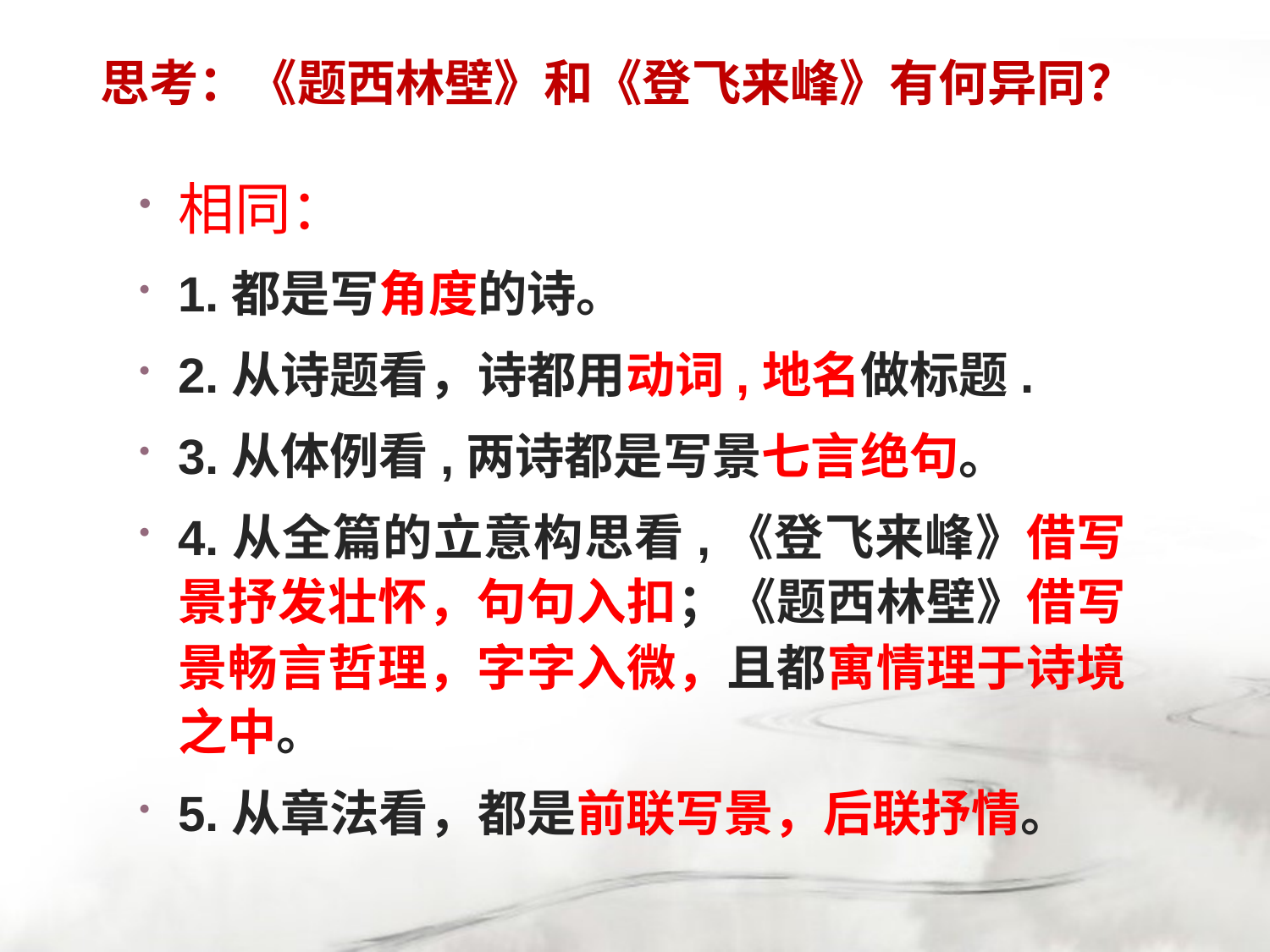

# 思考：《题西林壁》和《登飞来峰》有何异同？
相同：
1.都是写角度的诗。
2.从诗题看，诗都用动词,地名做标题.
3.从体例看,两诗都是写景七言绝句。
4.从全篇的立意构思看,《登飞来峰》借写景抒发壮怀，句句入扣；《题西林壁》借写景畅言哲理，字字入微，且都寓情理于诗境之中。
5.从章法看，都是前联写景，后联抒情。